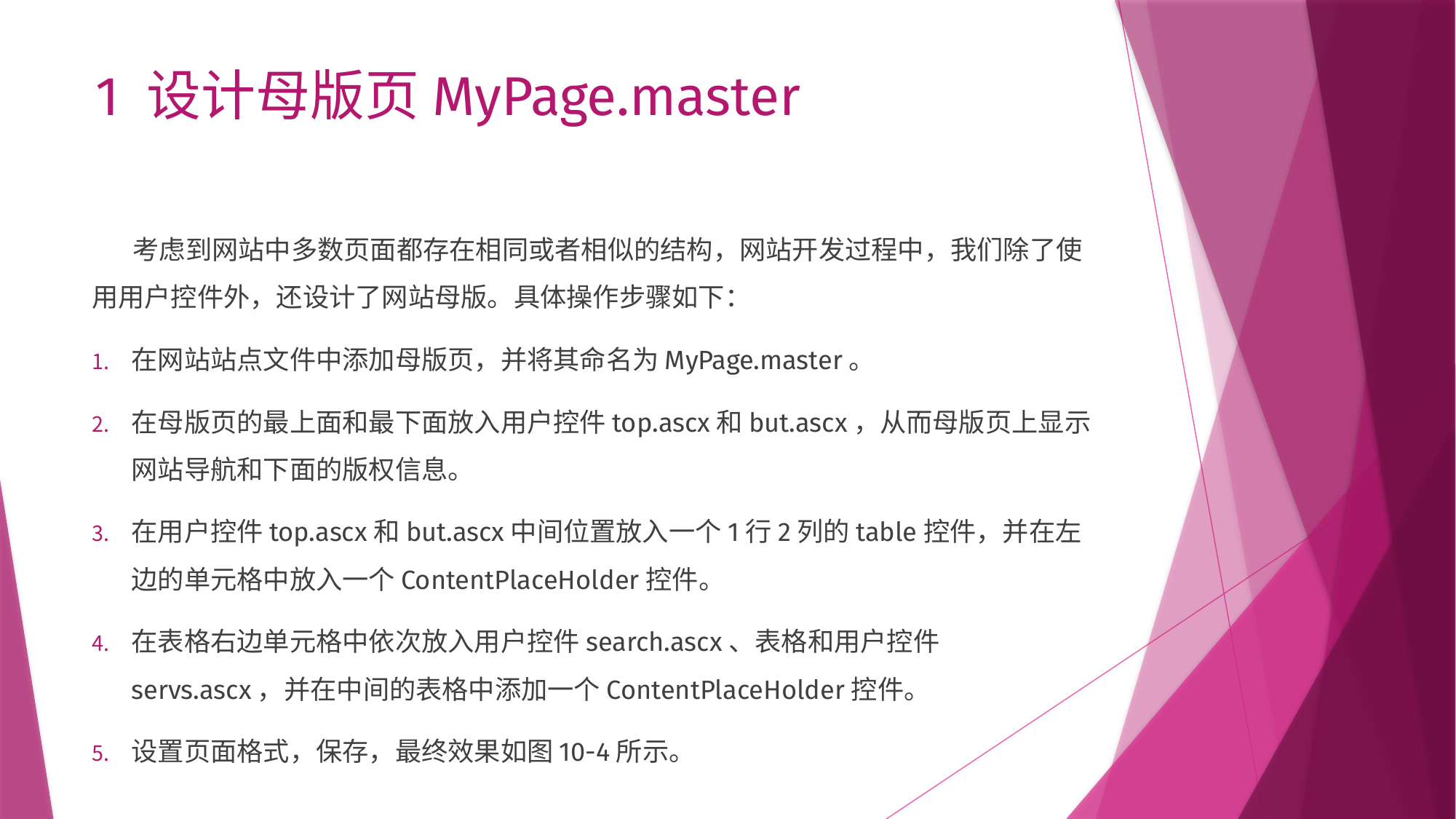

# 1 设计母版页MyPage.master
      考虑到网站中多数页面都存在相同或者相似的结构，网站开发过程中，我们除了使用用户控件外，还设计了网站母版。具体操作步骤如下：
在网站站点文件中添加母版页，并将其命名为MyPage.master。
在母版页的最上面和最下面放入用户控件top.ascx和but.ascx，从而母版页上显示网站导航和下面的版权信息。
在用户控件top.ascx和but.ascx中间位置放入一个1行2列的table控件，并在左边的单元格中放入一个ContentPlaceHolder控件。
在表格右边单元格中依次放入用户控件search.ascx、表格和用户控件servs.ascx，并在中间的表格中添加一个ContentPlaceHolder控件。
设置页面格式，保存，最终效果如图10-4所示。